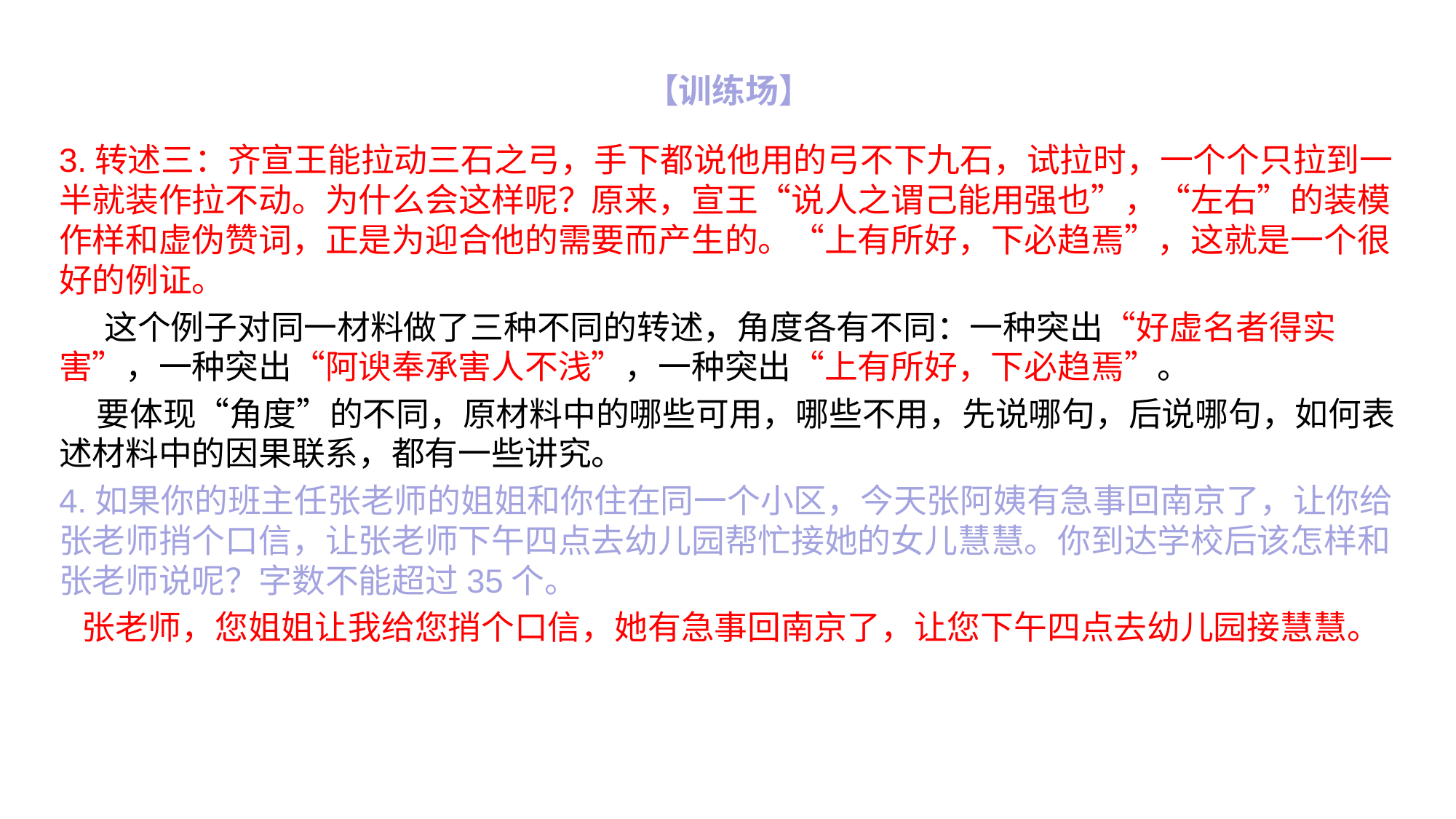

# 【训练场】
3.转述三：齐宣王能拉动三石之弓，手下都说他用的弓不下九石，试拉时，一个个只拉到一半就装作拉不动。为什么会这样呢？原来，宣王“说人之谓己能用强也”，“左右”的装模作样和虚伪赞词，正是为迎合他的需要而产生的。“上有所好，下必趋焉”，这就是一个很好的例证。
     这个例子对同一材料做了三种不同的转述，角度各有不同：一种突出“好虚名者得实害”，一种突出“阿谀奉承害人不浅”，一种突出“上有所好，下必趋焉”。
    要体现“角度”的不同，原材料中的哪些可用，哪些不用，先说哪句，后说哪句，如何表述材料中的因果联系，都有一些讲究。
4.如果你的班主任张老师的姐姐和你住在同一个小区，今天张阿姨有急事回南京了，让你给张老师捎个口信，让张老师下午四点去幼儿园帮忙接她的女儿慧慧。你到达学校后该怎样和张老师说呢？字数不能超过35个。
  张老师，您姐姐让我给您捎个口信，她有急事回南京了，让您下午四点去幼儿园接慧慧。